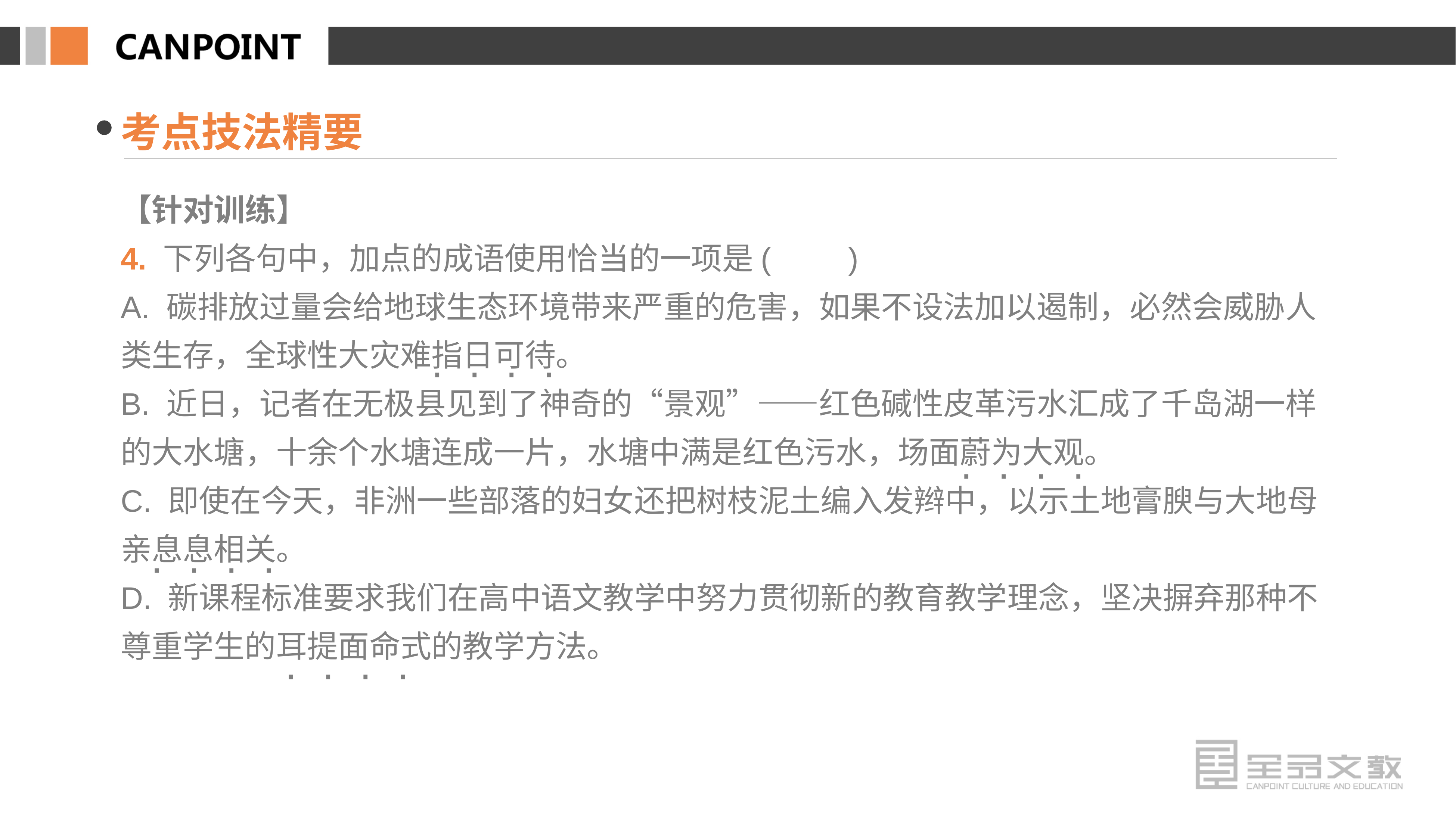

考点技法精要

【针对训练】
4. 下列各句中，加点的成语使用恰当的一项是(　　)
A. 碳排放过量会给地球生态环境带来严重的危害，如果不设法加以遏制，必然会威胁人类生存，全球性大灾难指日可待。
B. 近日，记者在无极县见到了神奇的“景观”——红色碱性皮革污水汇成了千岛湖一样的大水塘，十余个水塘连成一片，水塘中满是红色污水，场面蔚为大观。
C. 即使在今天，非洲一些部落的妇女还把树枝泥土编入发辫中，以示土地膏腴与大地母亲息息相关。
D. 新课程标准要求我们在高中语文教学中努力贯彻新的教育教学理念，坚决摒弃那种不尊重学生的耳提面命式的教学方法。
·  ·  ·  ·
·  ·  ·  ·
·  ·  ·  ·
·  ·  ·  ·